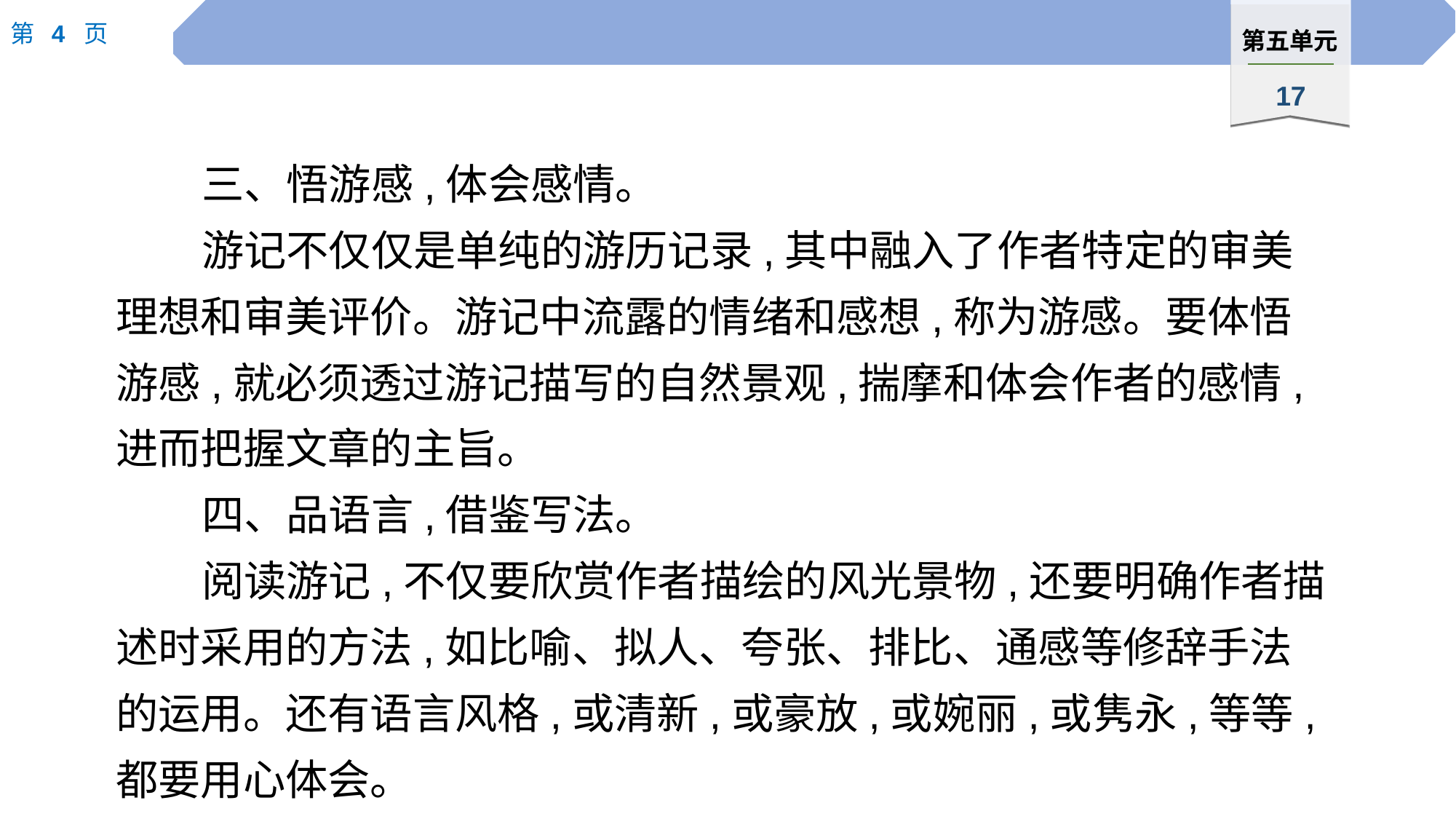

三、悟游感,体会感情。
游记不仅仅是单纯的游历记录,其中融入了作者特定的审美理想和审美评价。游记中流露的情绪和感想,称为游感。要体悟游感,就必须透过游记描写的自然景观,揣摩和体会作者的感情,进而把握文章的主旨。
四、品语言,借鉴写法。
阅读游记,不仅要欣赏作者描绘的风光景物,还要明确作者描述时采用的方法,如比喻、拟人、夸张、排比、通感等修辞手法的运用。还有语言风格,或清新,或豪放,或婉丽,或隽永,等等,都要用心体会。